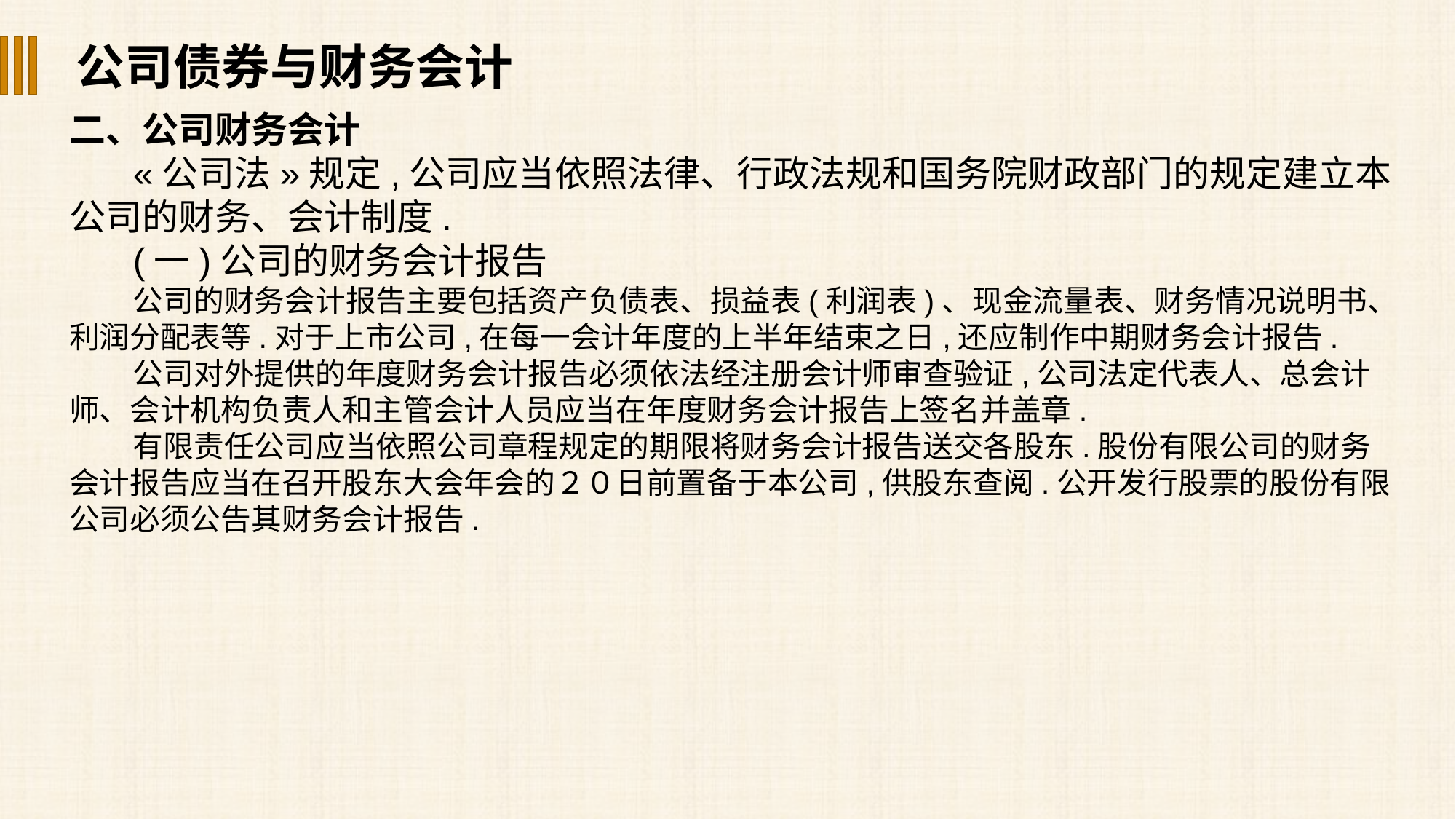

公司债券与财务会计

二、公司财务会计
«公司法»规定,公司应当依照法律、行政法规和国务院财政部门的规定建立本公司的财务、会计制度.
(一)公司的财务会计报告
公司的财务会计报告主要包括资产负债表、损益表(利润表)、现金流量表、财务情况说明书、利润分配表等.对于上市公司,在每一会计年度的上半年结束之日,还应制作中期财务会计报告.
公司对外提供的年度财务会计报告必须依法经注册会计师审查验证,公司法定代表人、总会计师、会计机构负责人和主管会计人员应当在年度财务会计报告上签名并盖章.
有限责任公司应当依照公司章程规定的期限将财务会计报告送交各股东.股份有限公司的财务会计报告应当在召开股东大会年会的２０日前置备于本公司,供股东查阅.公开发行股票的股份有限公司必须公告其财务会计报告.